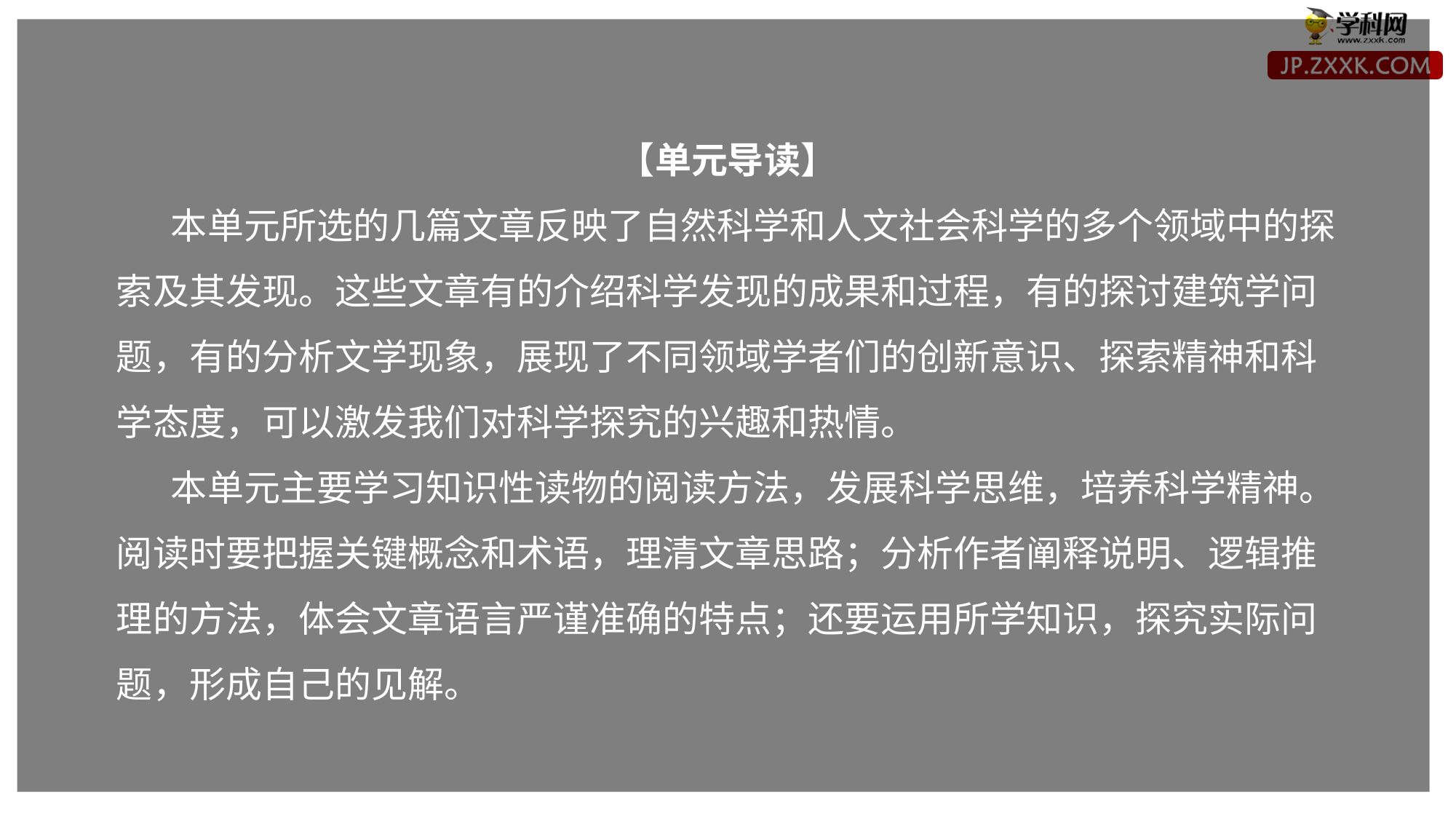

【单元导读】
本单元所选的几篇文章反映了自然科学和人文社会科学的多个领域中的探索及其发现。这些文章有的介绍科学发现的成果和过程，有的探讨建筑学问题，有的分析文学现象，展现了不同领域学者们的创新意识、探索精神和科学态度，可以激发我们对科学探究的兴趣和热情。
本单元主要学习知识性读物的阅读方法，发展科学思维，培养科学精神。阅读时要把握关键概念和术语，理清文章思路；分析作者阐释说明、逻辑推理的方法，体会文章语言严谨准确的特点；还要运用所学知识，探究实际问题，形成自己的见解。